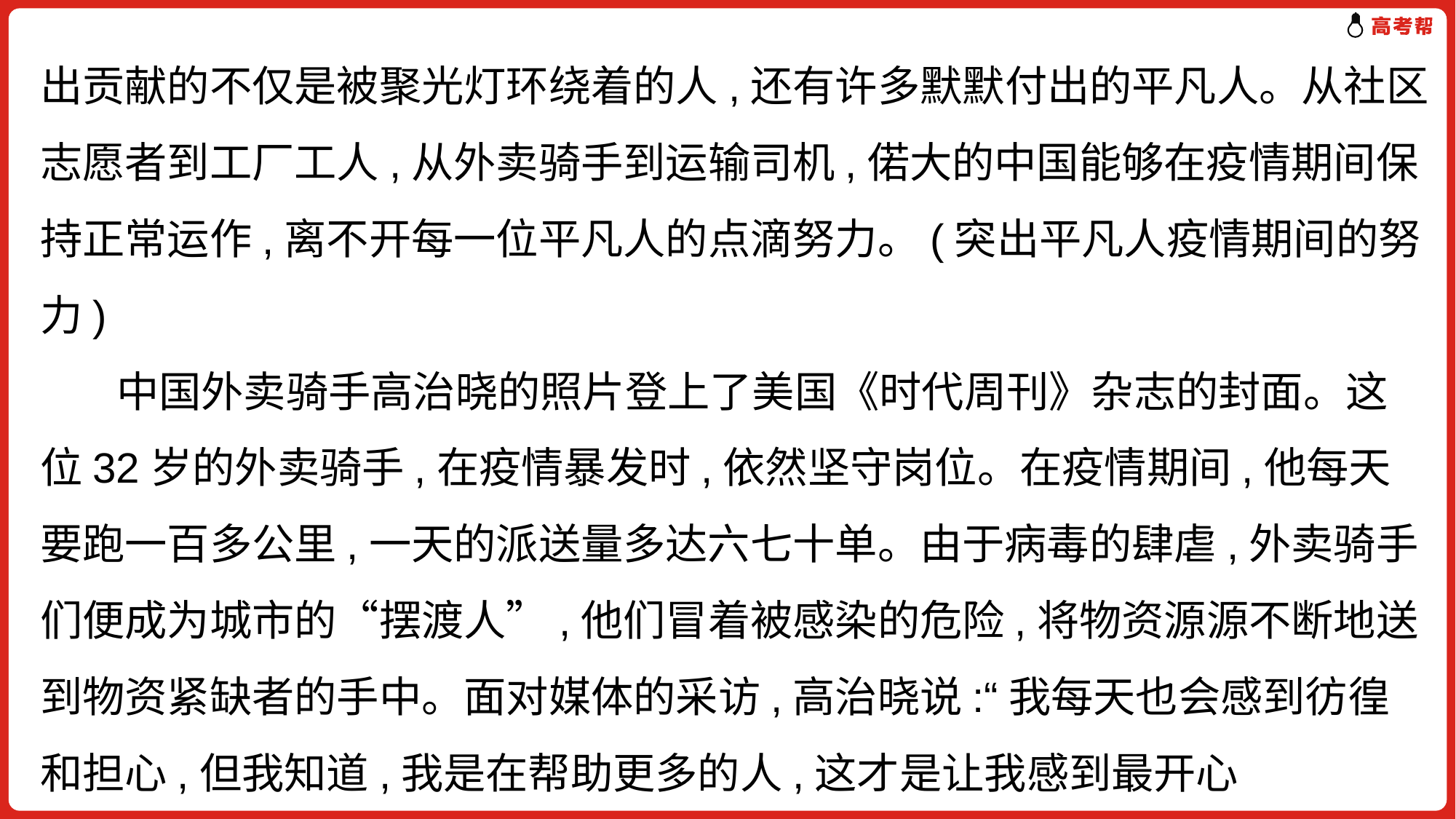

出贡献的不仅是被聚光灯环绕着的人,还有许多默默付出的平凡人。从社区志愿者到工厂工人,从外卖骑手到运输司机,偌大的中国能够在疫情期间保持正常运作,离不开每一位平凡人的点滴努力。(突出平凡人疫情期间的努力)
       中国外卖骑手高治晓的照片登上了美国《时代周刊》杂志的封面。这位32岁的外卖骑手,在疫情暴发时,依然坚守岗位。在疫情期间,他每天要跑一百多公里,一天的派送量多达六七十单。由于病毒的肆虐,外卖骑手们便成为城市的“摆渡人”,他们冒着被感染的危险,将物资源源不断地送到物资紧缺者的手中。面对媒体的采访,高治晓说:“我每天也会感到彷徨和担心,但我知道,我是在帮助更多的人,这才是让我感到最开心的。”(平凡人坚守岗位,舍己为人)